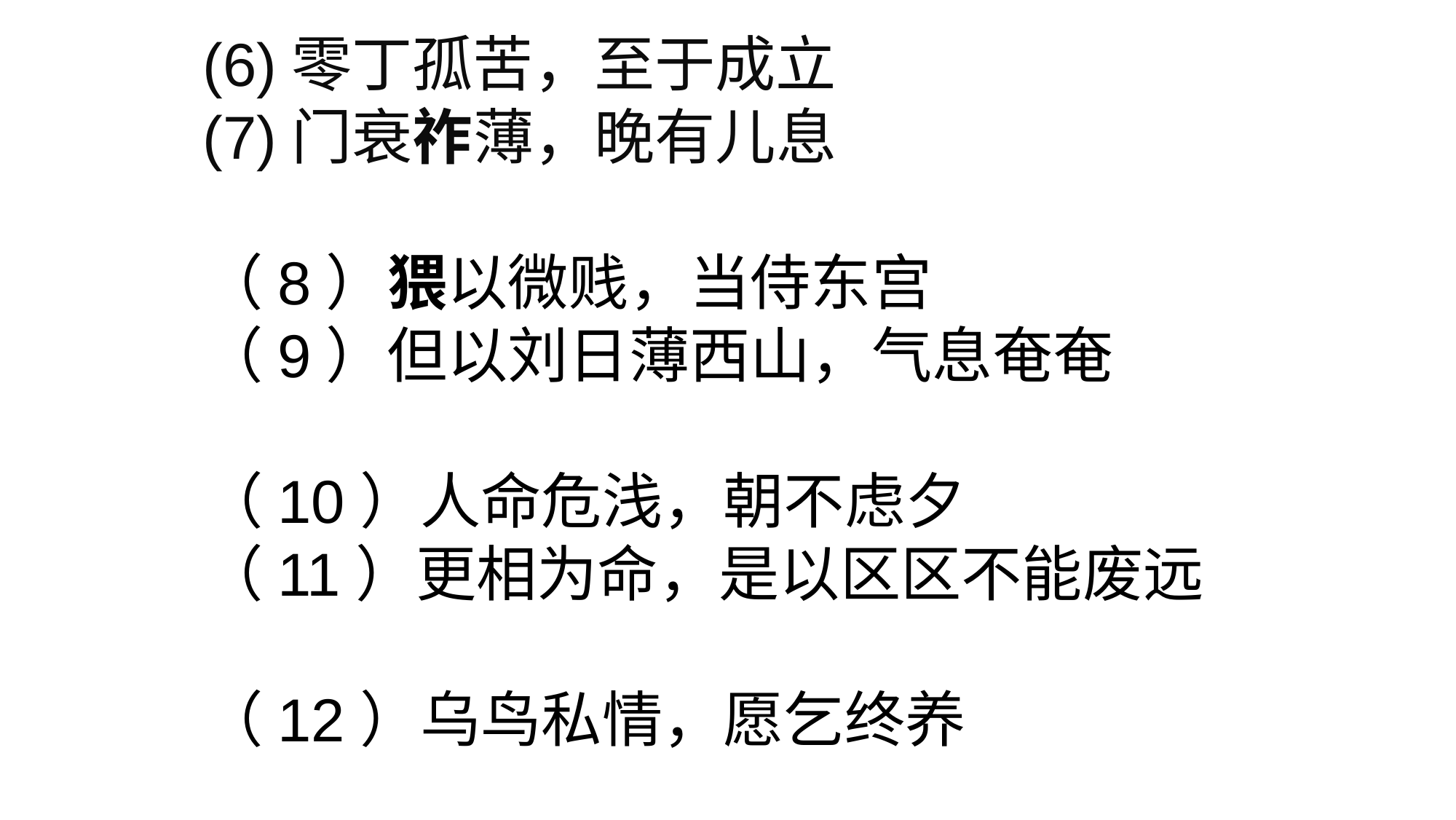

(6)零丁孤苦，至于成立
(7)门衰祚薄，晚有儿息

（8）猥以微贱，当侍东宫
（9）但以刘日薄西山，气息奄奄

（10）人命危浅，朝不虑夕
（11）更相为命，是以区区不能废远

（12）乌鸟私情，愿乞终养